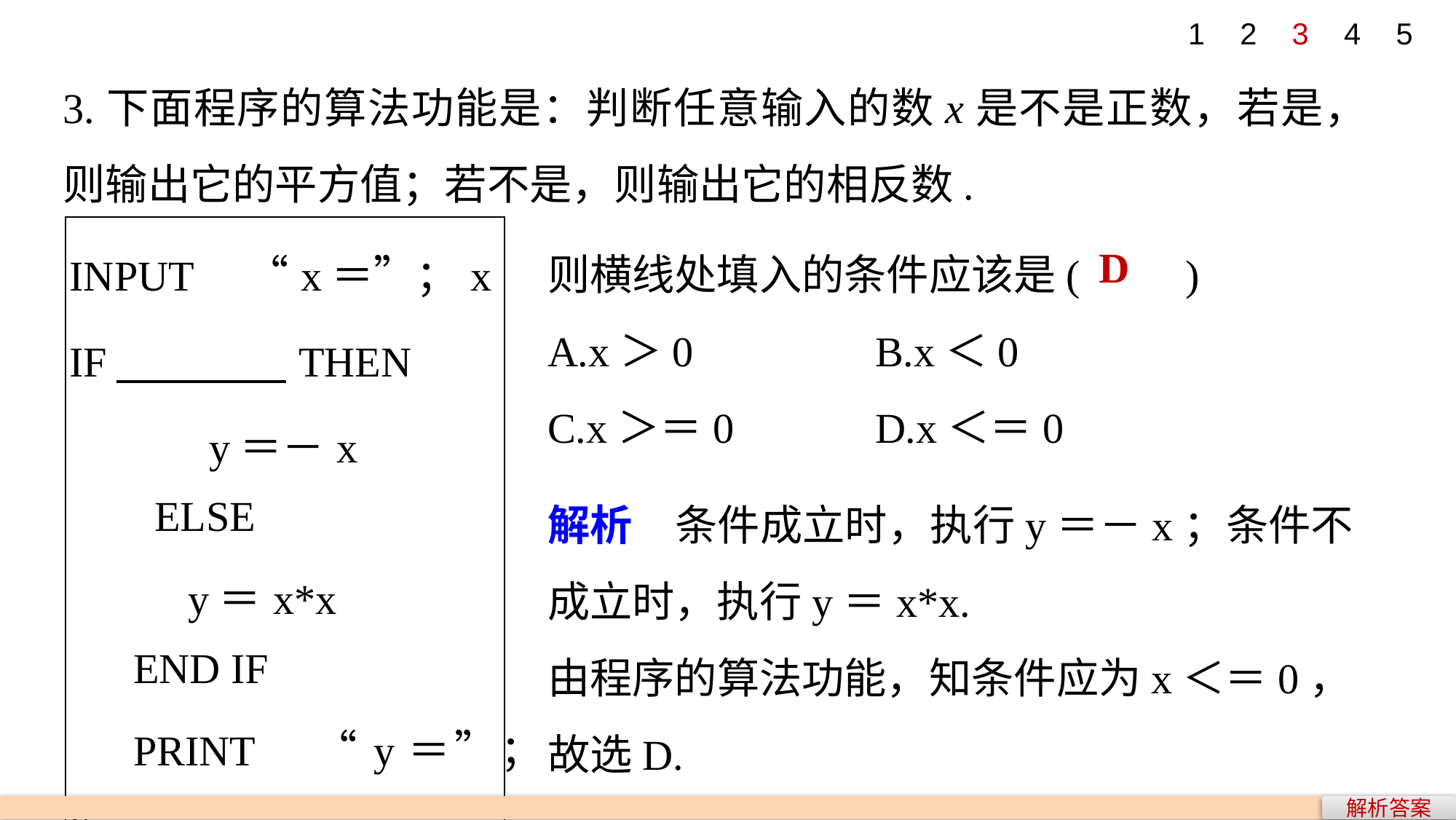

1
2
3
4
5
3.下面程序的算法功能是：判断任意输入的数x是不是正数，若是，则输出它的平方值；若不是，则输出它的相反数.
则横线处填入的条件应该是(　　)
A.x＞0  		B.x＜0
C.x＞＝0  		D.x＜＝0
| INPUT　“x＝”；x IF　　　　THEN 　y＝－x ELSE 　y＝x\*x END IF PRINT　“y＝”；y END |
| --- |
D
解析　条件成立时，执行y＝－x；条件不成立时，执行y＝x*x.
由程序的算法功能，知条件应为x＜＝0，
故选D.
解析答案